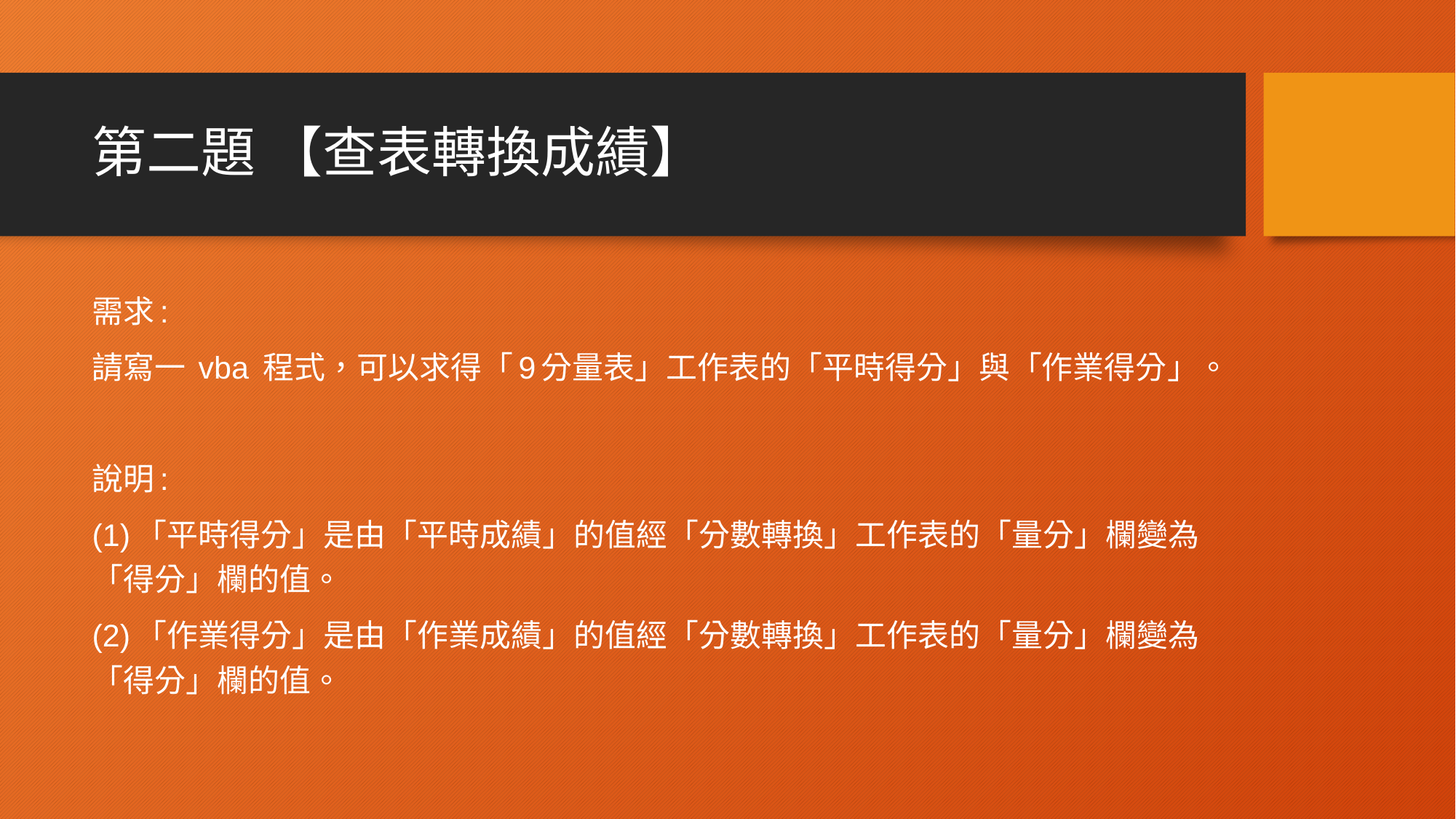

# 第二題 【查表轉換成績】
需求:
請寫一 vba 程式，可以求得「9分量表」工作表的「平時得分」與「作業得分」。

說明:
(1)「平時得分」是由「平時成績」的值經「分數轉換」工作表的「量分」欄變為「得分」欄的值。
(2)「作業得分」是由「作業成績」的值經「分數轉換」工作表的「量分」欄變為「得分」欄的值。